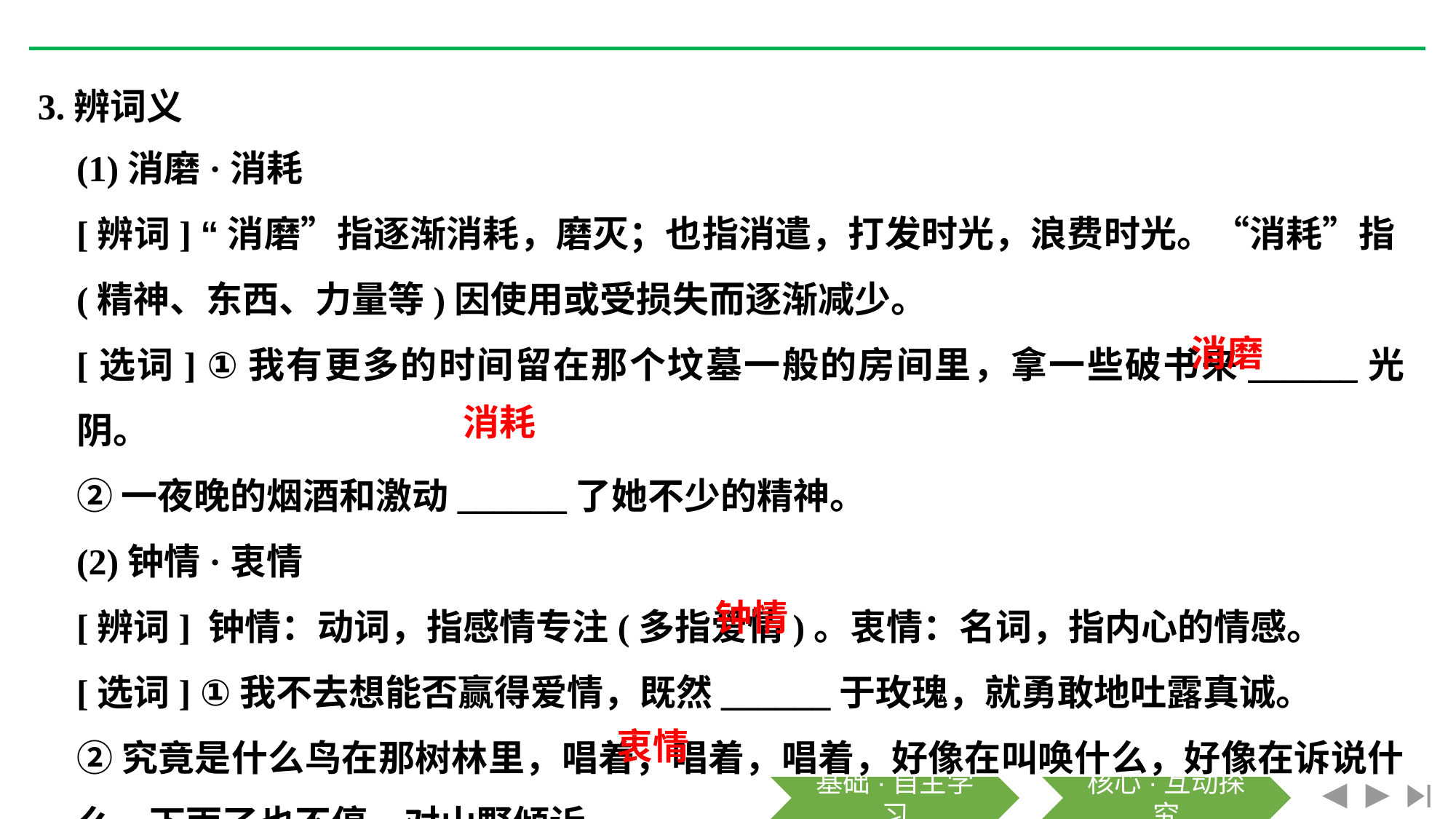

3.辨词义
(1)消磨·消耗
[辨词] “消磨”指逐渐消耗，磨灭；也指消遣，打发时光，浪费时光。“消耗”指(精神、东西、力量等)因使用或受损失而逐渐减少。
[选词] ①我有更多的时间留在那个坟墓一般的房间里，拿一些破书来______光阴。
②一夜晚的烟酒和激动______了她不少的精神。
(2)钟情·衷情
[辨词] 钟情：动词，指感情专注(多指爱情)。衷情：名词，指内心的情感。
[选词] ①我不去想能否赢得爱情，既然______于玫瑰，就勇敢地吐露真诚。
②究竟是什么鸟在那树林里，唱着，唱着，唱着，好像在叫唤什么，好像在诉说什么，下雨了也不停，对山野倾诉_______。
消磨
消耗
钟情
衷情